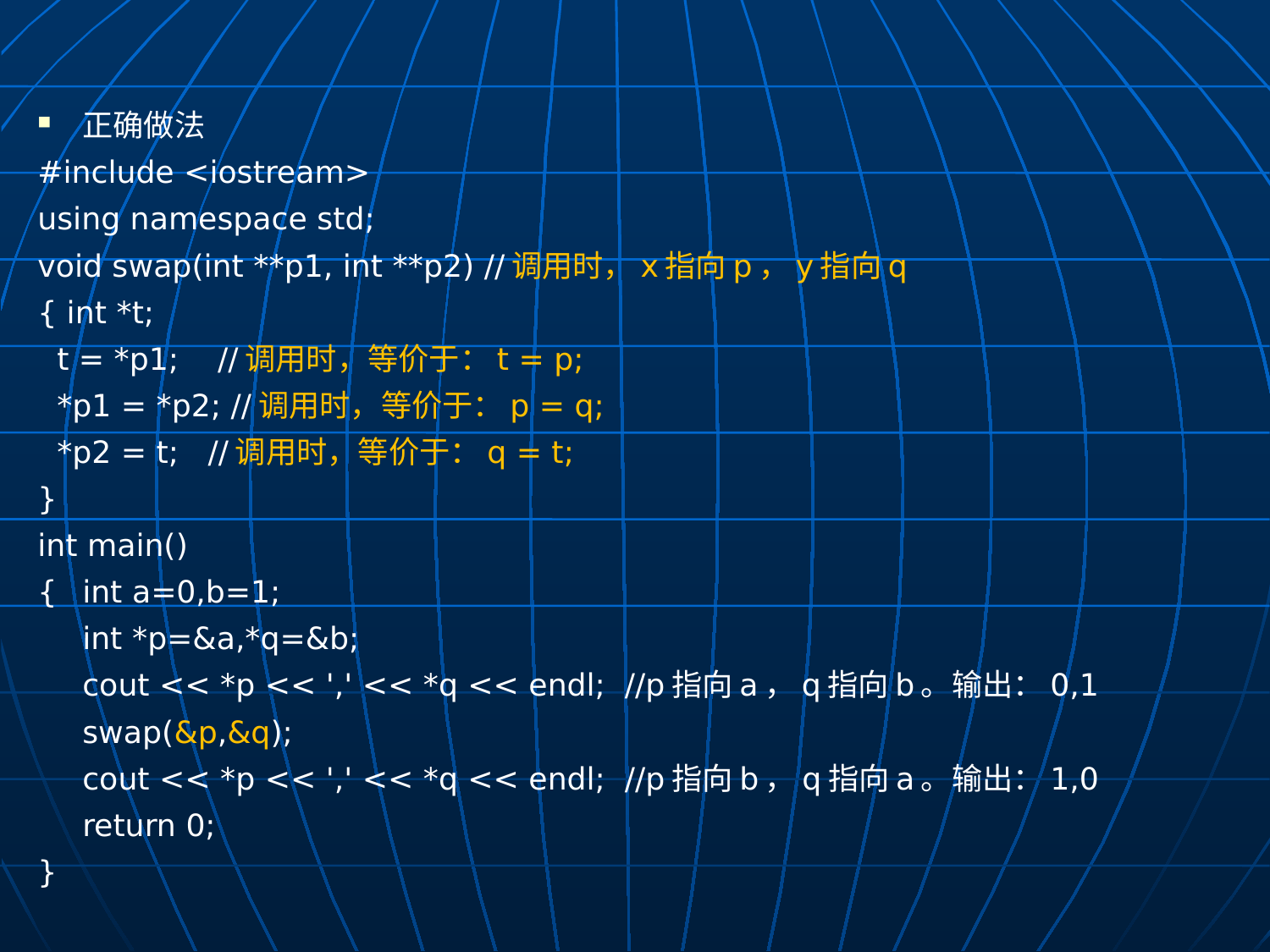

正确做法
#include <iostream>
using namespace std;
void swap(int **p1, int **p2) //调用时，x指向p，y指向q
{ int *t;
  t = *p1;    //调用时，等价于：t = p;
  *p1 = *p2; //调用时，等价于：p = q;
  *p2 = t;   //调用时，等价于：q = t;
}
int main()
{	int a=0,b=1;
	int *p=&a,*q=&b;
	cout << *p << ',' << *q << endl;  //p指向a，q指向b。输出：0,1
	swap(&p,&q);
	cout << *p << ',' << *q << endl;  //p指向b，q指向a。输出：1,0
	return 0;
}